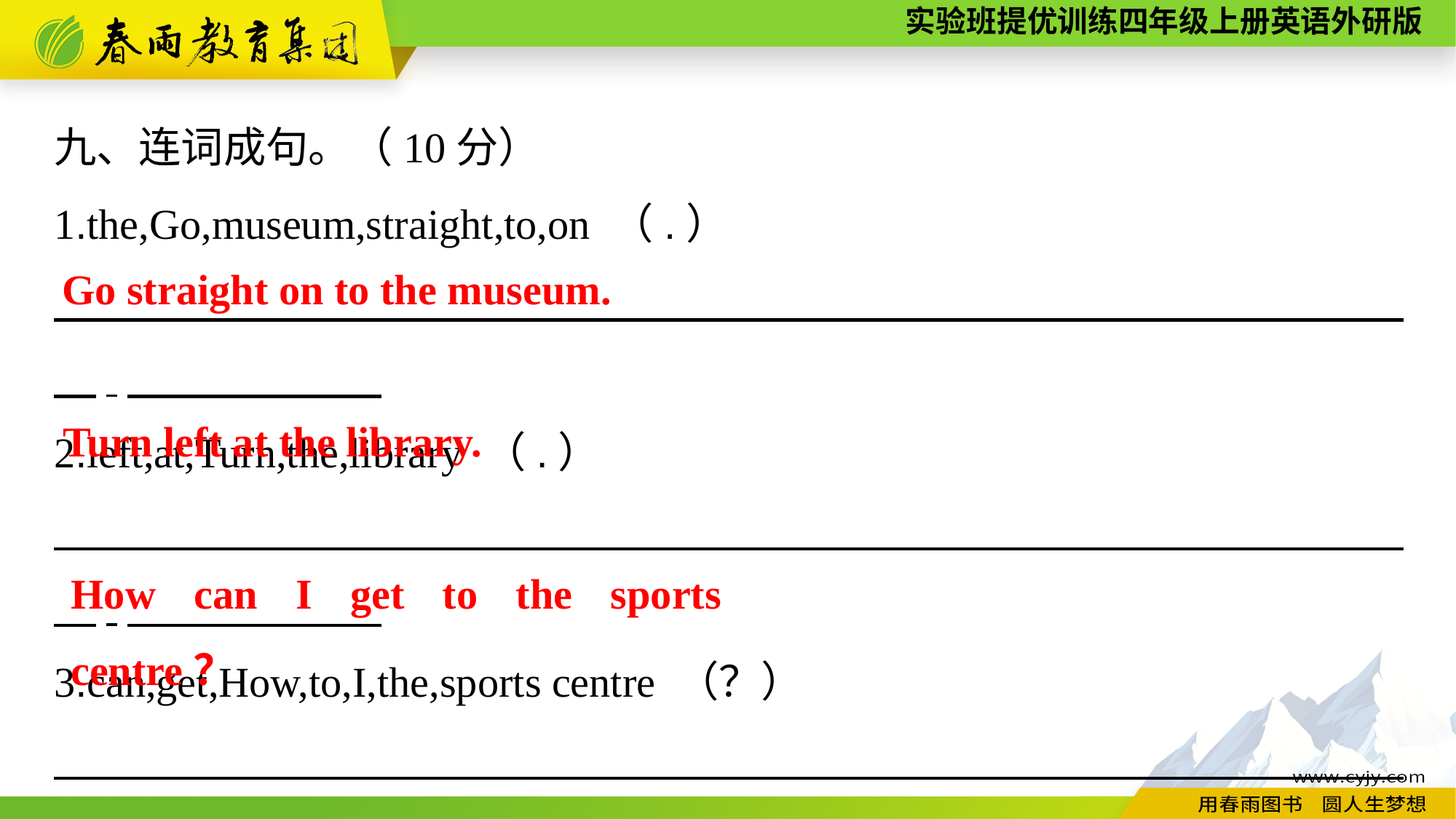

九、连词成句。（10分）
1.the,Go,museum,straight,to,on （.）
　　　　　　　　　　　　　　　　　　　　　　　　　　　　  　　　.
2.left,at,Turn,the,library （.）
　　　　　　　　　　　　　　　　　　　　　　　　　　　　  　　　.
3.can,get,How,to,I,the,sports centre （？）
　　　　　　　　　　　　　　　　　　　　　　　　　　　　  　　　.

Go straight on to the museum.
Turn left at the library.
How can I get to the sports centre？